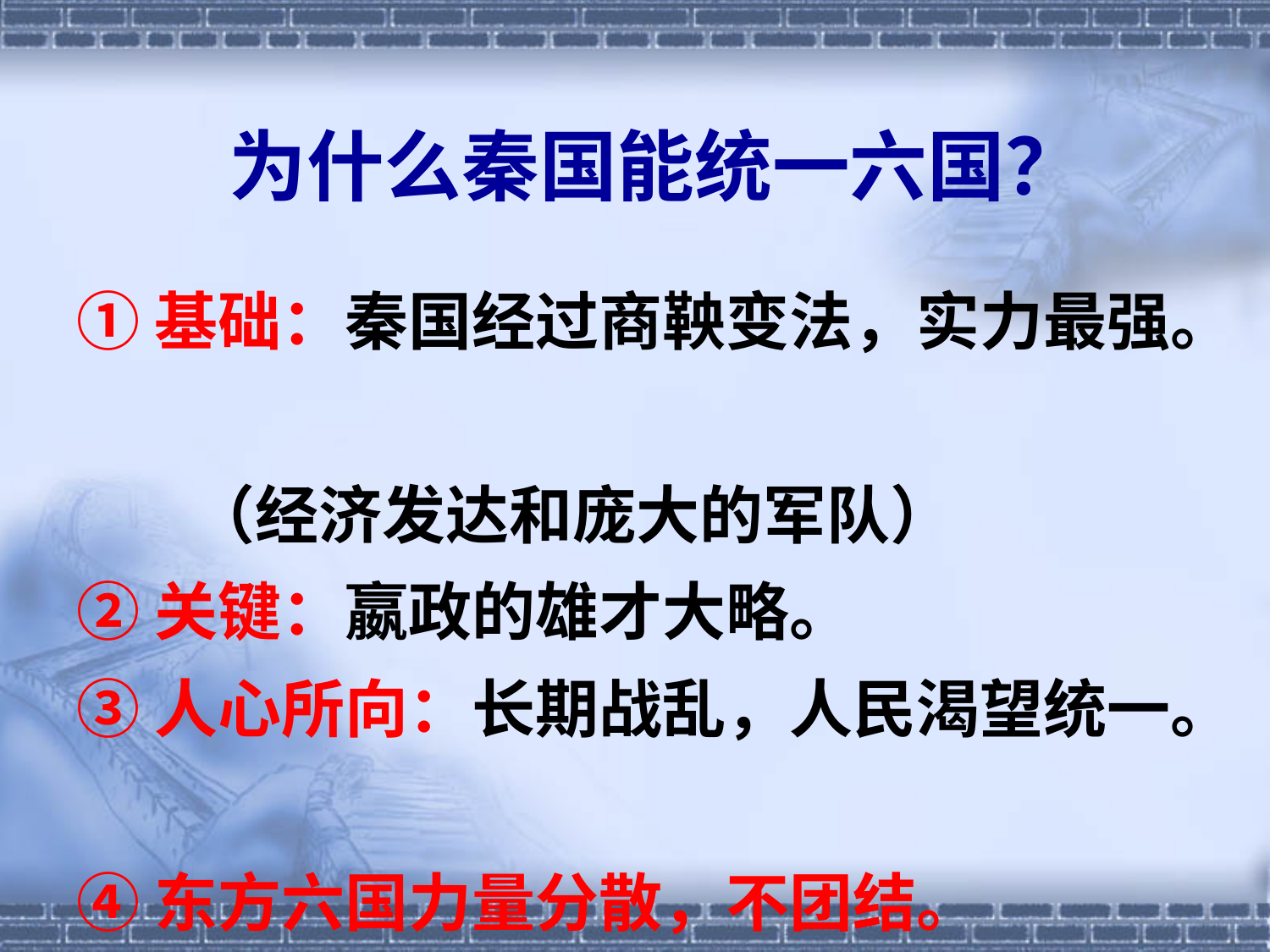

# 为什么秦国能统一六国？
①基础：秦国经过商鞅变法，实力最强。
       （经济发达和庞大的军队）
②关键：嬴政的雄才大略。
③人心所向：长期战乱，人民渴望统一。
④东方六国力量分散，不团结。
    ……